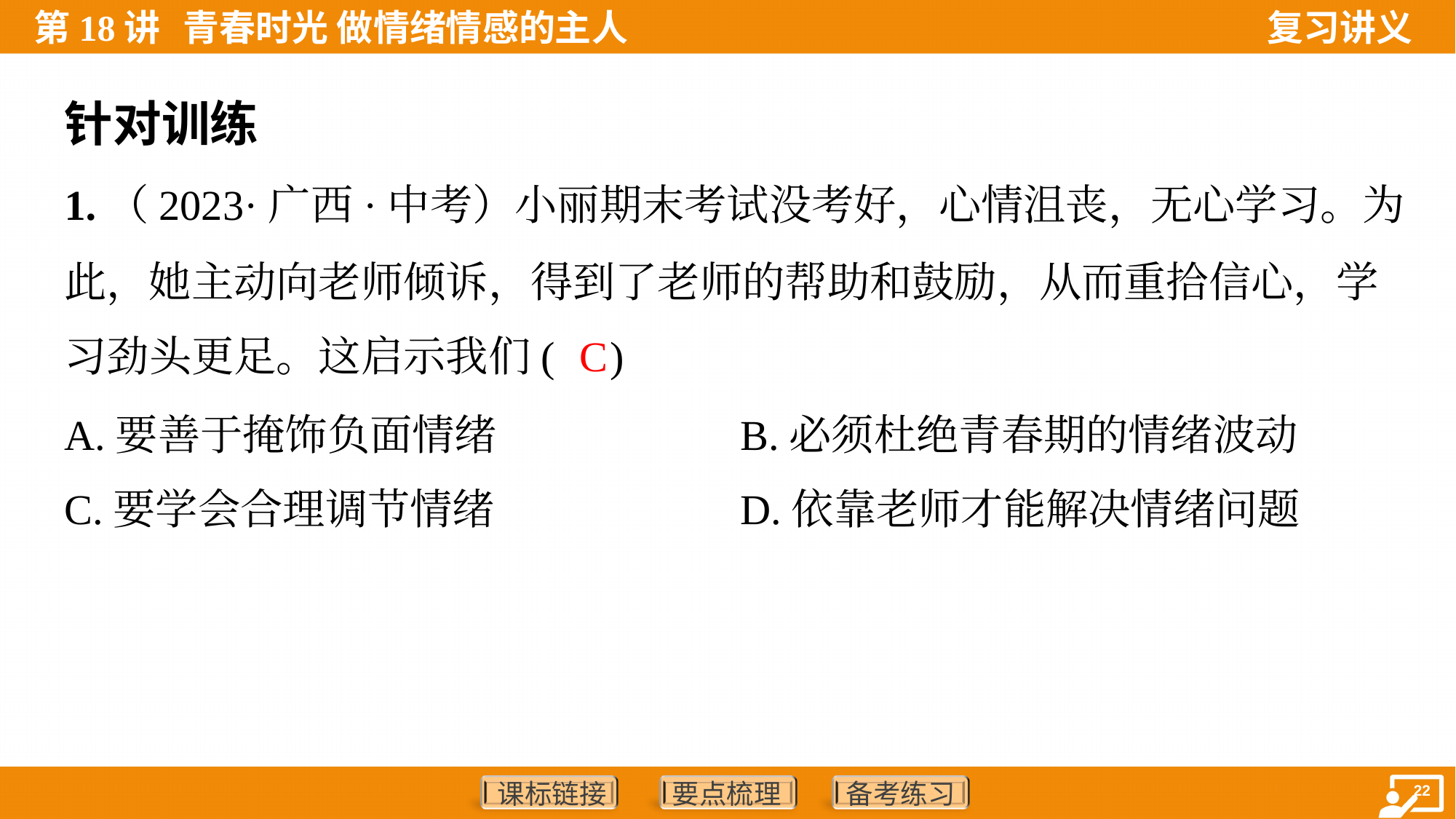

针对训练
1.（2023·广西·中考）小丽期末考试没考好，心情沮丧，无心学习。为
此，她主动向老师倾诉，得到了老师的帮助和鼓励，从而重拾信心，学
习劲头更足。这启示我们(     )
C
A.要善于掩饰负面情绪	B.必须杜绝青春期的情绪波动
C.要学会合理调节情绪	D.依靠老师才能解决情绪问题